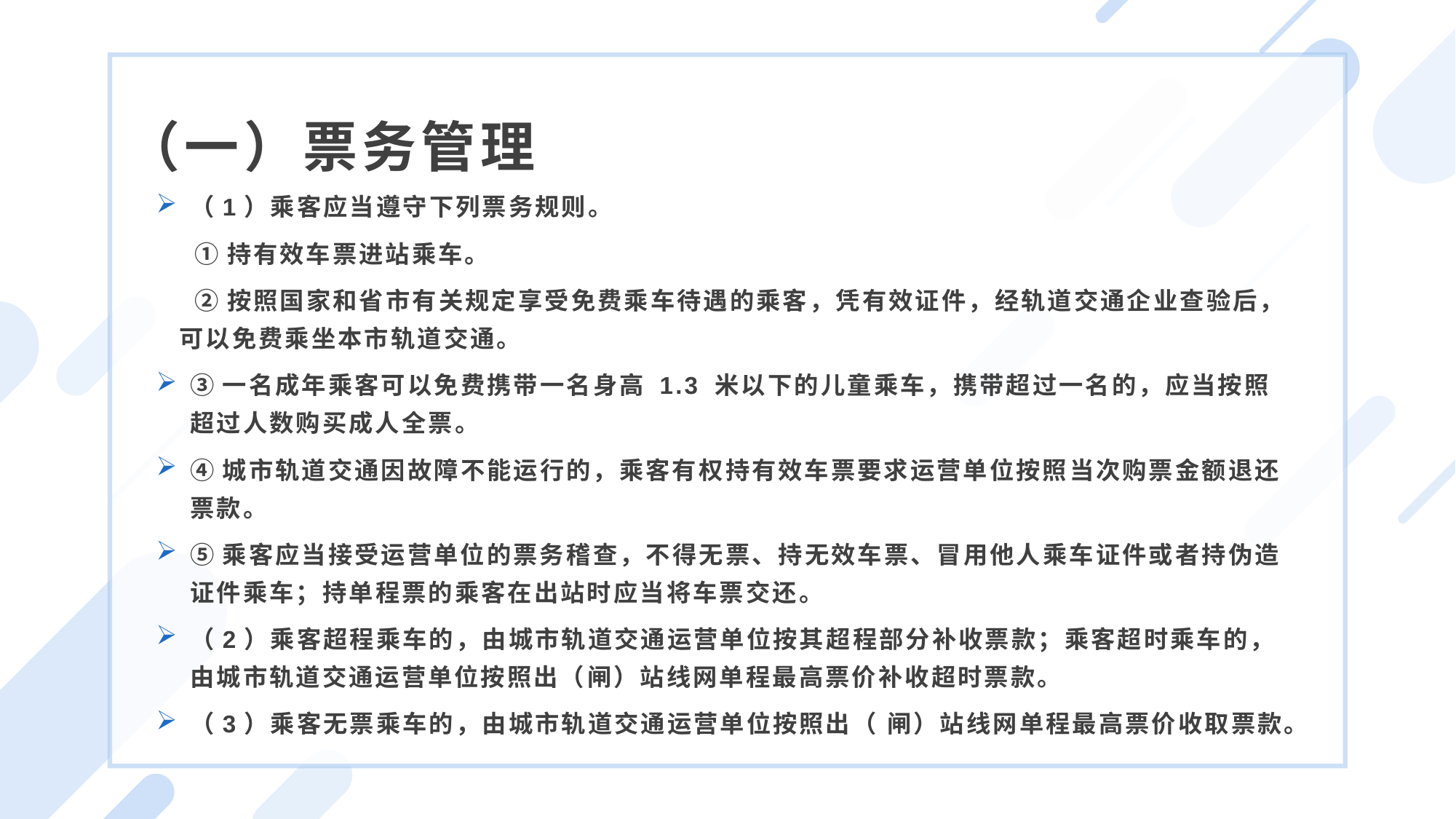

（一）票务管理
（1）乘客应当遵守下列票务规则。
     ①持有效车票进站乘车。
     ②按照国家和省市有关规定享受免费乘车待遇的乘客，凭有效证件，经轨道交通企业查验后，    可以免费乘坐本市轨道交通。
③一名成年乘客可以免费携带一名身高 1.3 米以下的儿童乘车，携带超过一名的，应当按照超过人数购买成人全票。
④城市轨道交通因故障不能运行的，乘客有权持有效车票要求运营单位按照当次购票金额退还票款。
⑤乘客应当接受运营单位的票务稽查，不得无票、持无效车票、冒用他人乘车证件或者持伪造证件乘车；持单程票的乘客在出站时应当将车票交还。
（2）乘客超程乘车的，由城市轨道交通运营单位按其超程部分补收票款；乘客超时乘车的，由城市轨道交通运营单位按照出（闸）站线网单程最高票价补收超时票款。
（3）乘客无票乘车的，由城市轨道交通运营单位按照出（ 闸）站线网单程最高票价收取票款。